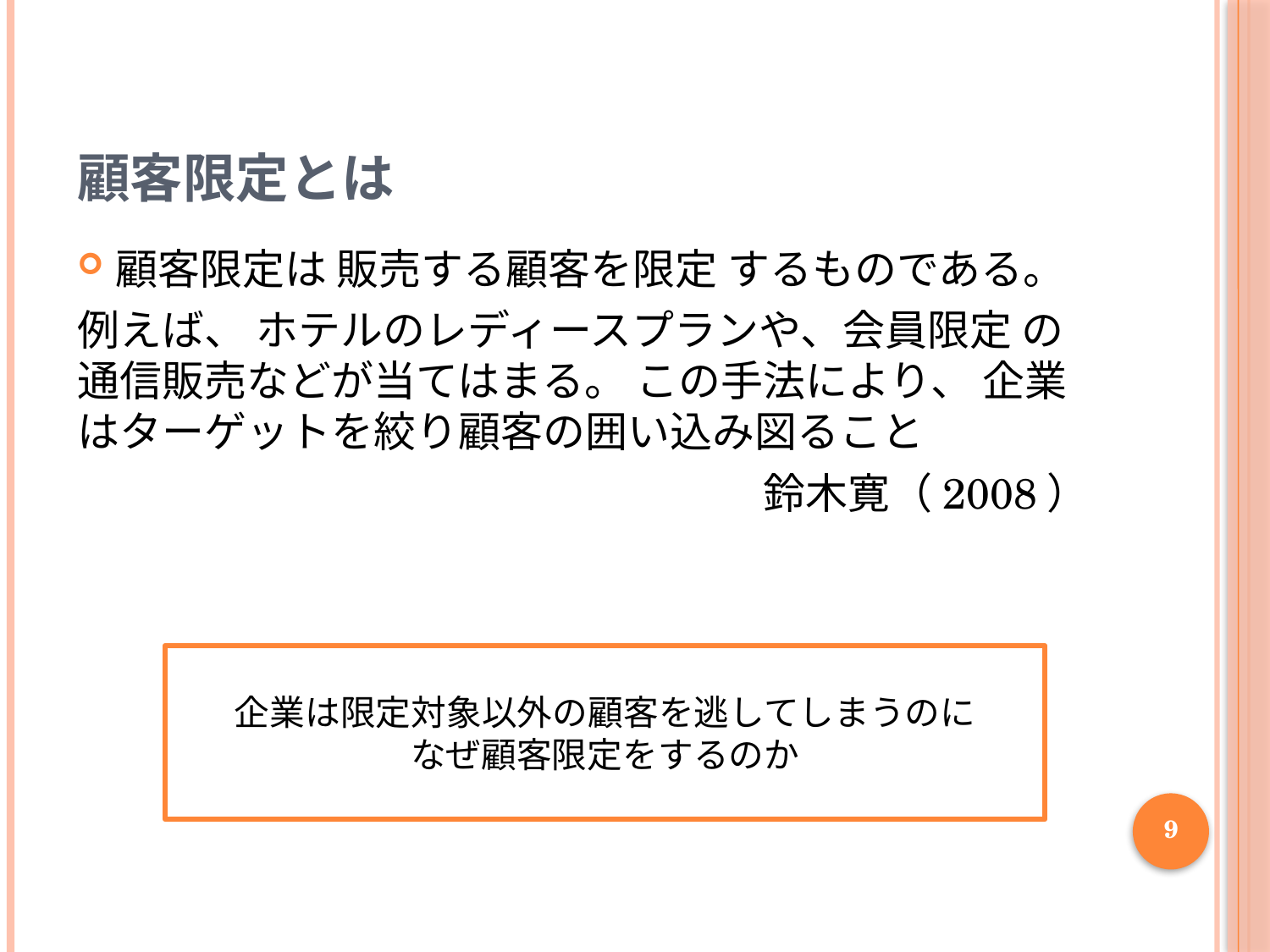

# 顧客限定とは
顧客限定は 販売する顧客を限定 するものである。
例えば、 ホテルのレディースプランや、会員限定 の通信販売などが当てはまる。 この手法により、 企業はターゲットを絞り顧客の囲い込み図ること
鈴木寛（2008）

企業は限定対象以外の顧客を逃してしまうのに
なぜ顧客限定をするのか

9